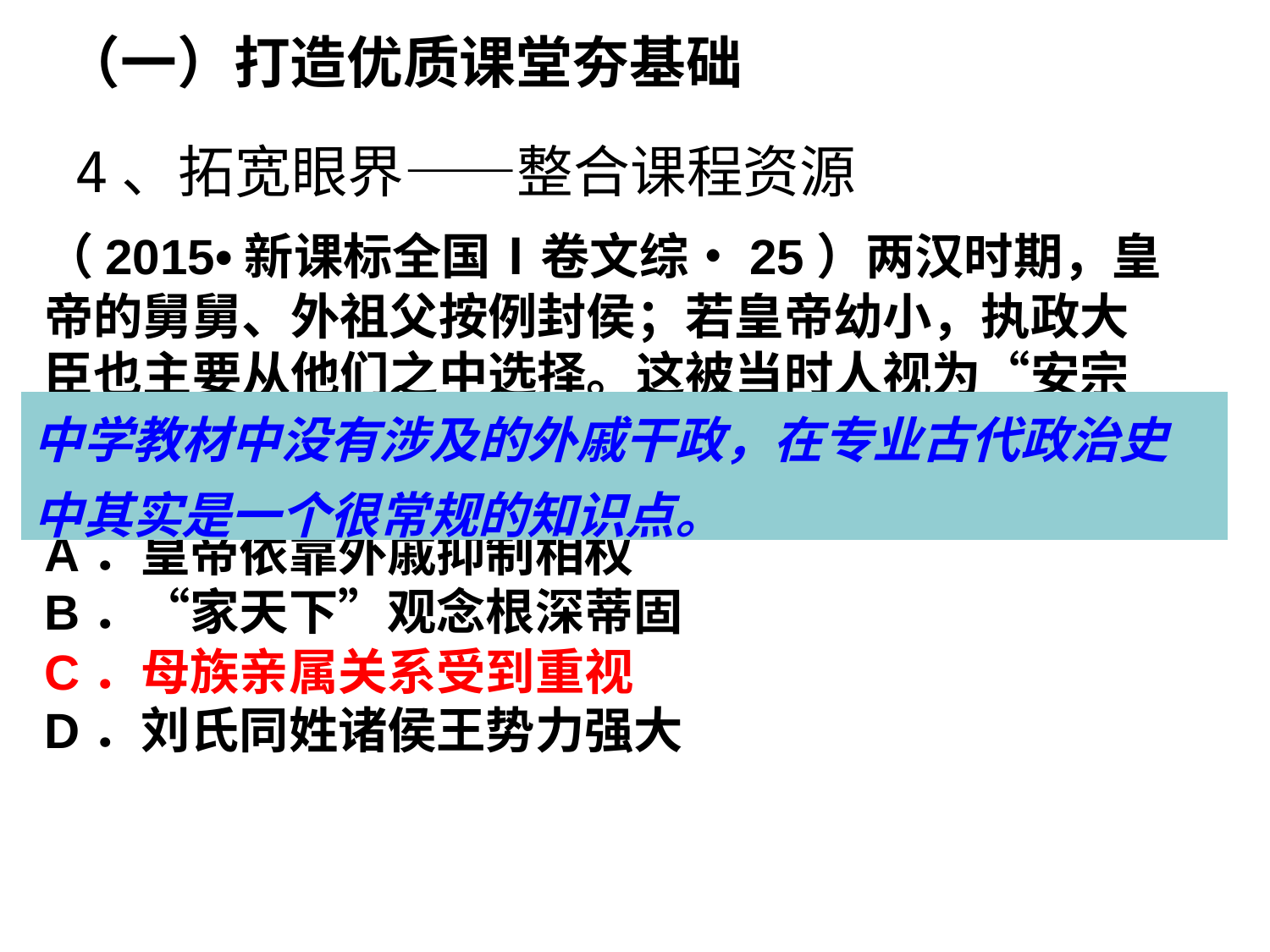

（一）打造优质课堂夯基础
4、拓宽眼界——整合课程资源
（2015•新课标全国Ⅰ卷文综•25）两汉时期，皇帝的舅舅、外祖父按例封侯；若皇帝幼小，执政大臣也主要从他们之中选择。这被当时人视为“安宗庙，重社稷”的“汉家之制”。汉代出现外戚干政的背景是
A．皇帝依靠外戚抑制相权
B．“家天下”观念根深蒂固
C．母族亲属关系受到重视
D．刘氏同姓诸侯王势力强大

| 中学教材中没有涉及的外戚干政，在专业古代政治史中其实是一个很常规的知识点。 |
| --- |